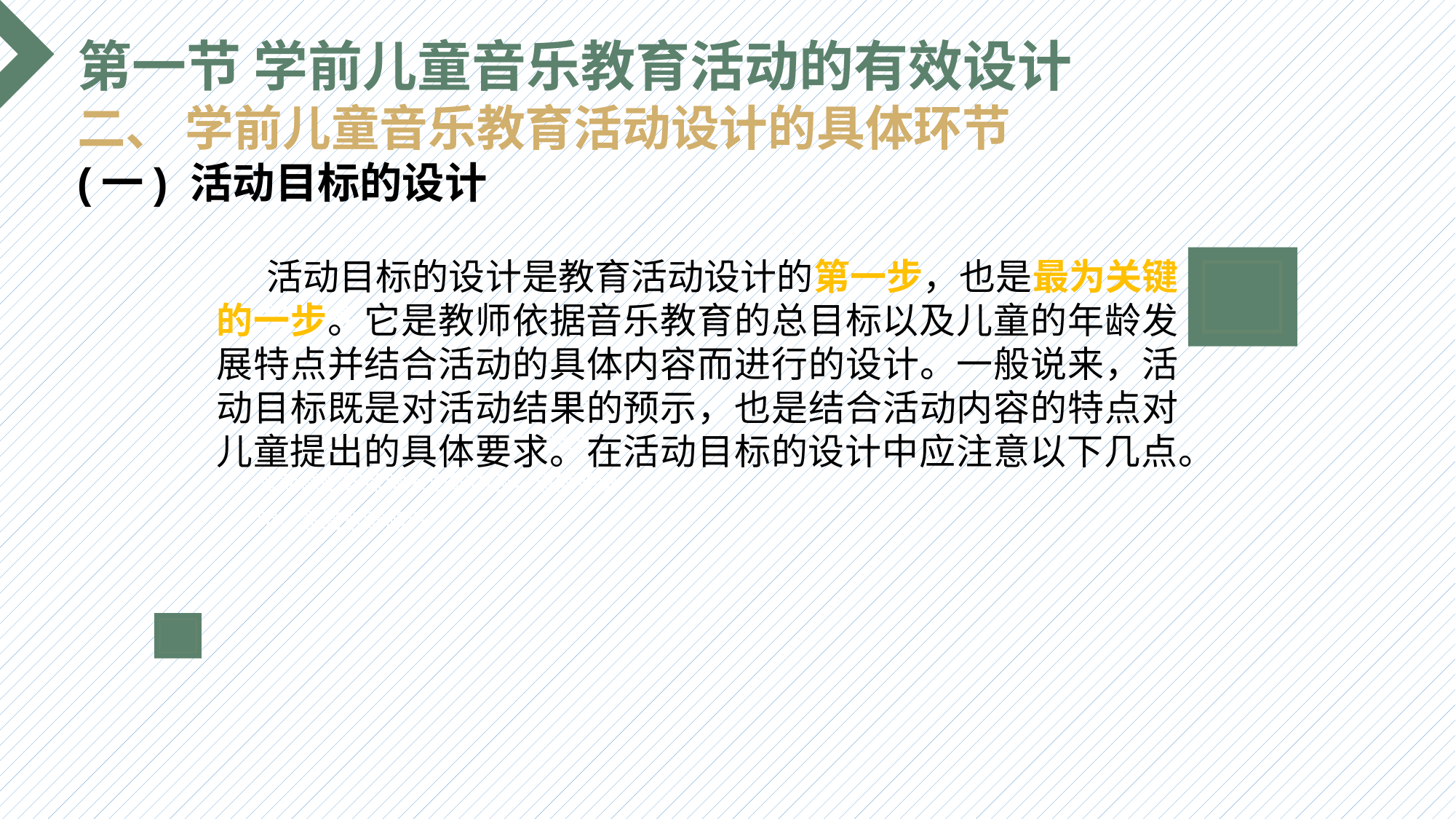

第一节 学前儿童音乐教育活动的有效设计
二、 学前儿童音乐教育活动设计的具体环节
(一) 活动目标的设计

     活动目标的设计是教育活动设计的第一步，也是最为关键的一步。它是教师依据音乐教育的总目标以及儿童的年龄发展特点并结合活动的具体内容而进行的设计。一般说来，活动目标既是对活动结果的预示，也是结合活动内容的特点对儿童提出的具体要求。在活动目标的设计中应注意以下几点。

选题背景
输入您的内容，请简要说明，言简意赅即可输入您的内容，请简要说明，言简意赅即可输入您的内容，请简要说明，言简意赅即可输入您的内容，请简要说明，言简意赅即可